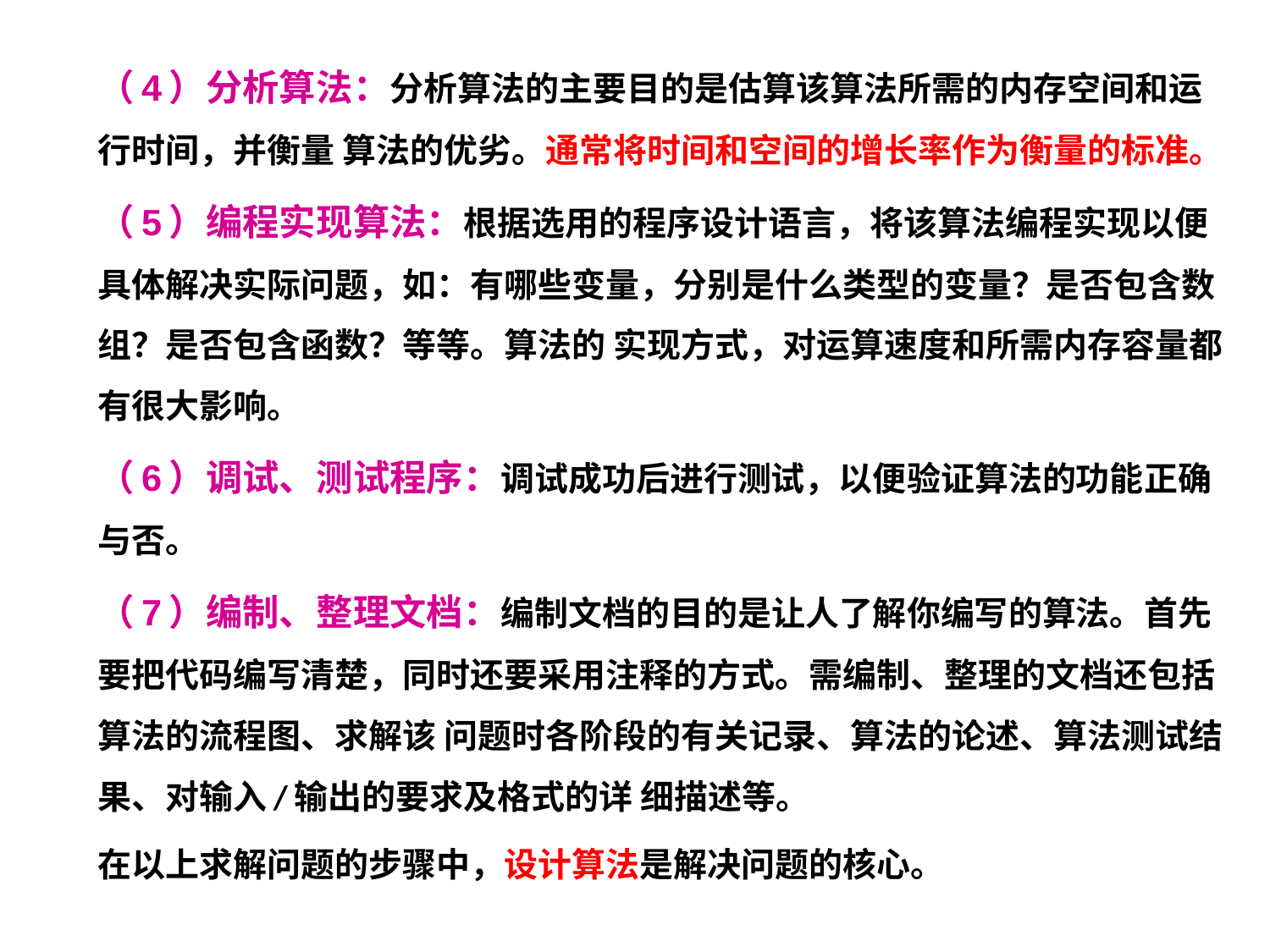

（4）分析算法：分析算法的主要目的是估算该算法所需的内存空间和运行时间，并衡量 算法的优劣。通常将时间和空间的增长率作为衡量的标准。
（5）编程实现算法：根据选用的程序设计语言，将该算法编程实现以便具体解决实际问题，如：有哪些变量，分别是什么类型的变量？是否包含数组？是否包含函数？等等。算法的 实现方式，对运算速度和所需内存容量都有很大影响。
（6）调试、测试程序：调试成功后进行测试，以便验证算法的功能正确与否。
（7）编制、整理文档：编制文档的目的是让人了解你编写的算法。首先要把代码编写清楚，同时还要采用注释的方式。需编制、整理的文档还包括算法的流程图、求解该 问题时各阶段的有关记录、算法的论述、算法测试结果、对输入/输出的要求及格式的详 细描述等。
在以上求解问题的步骤中，设计算法是解决问题的核心。